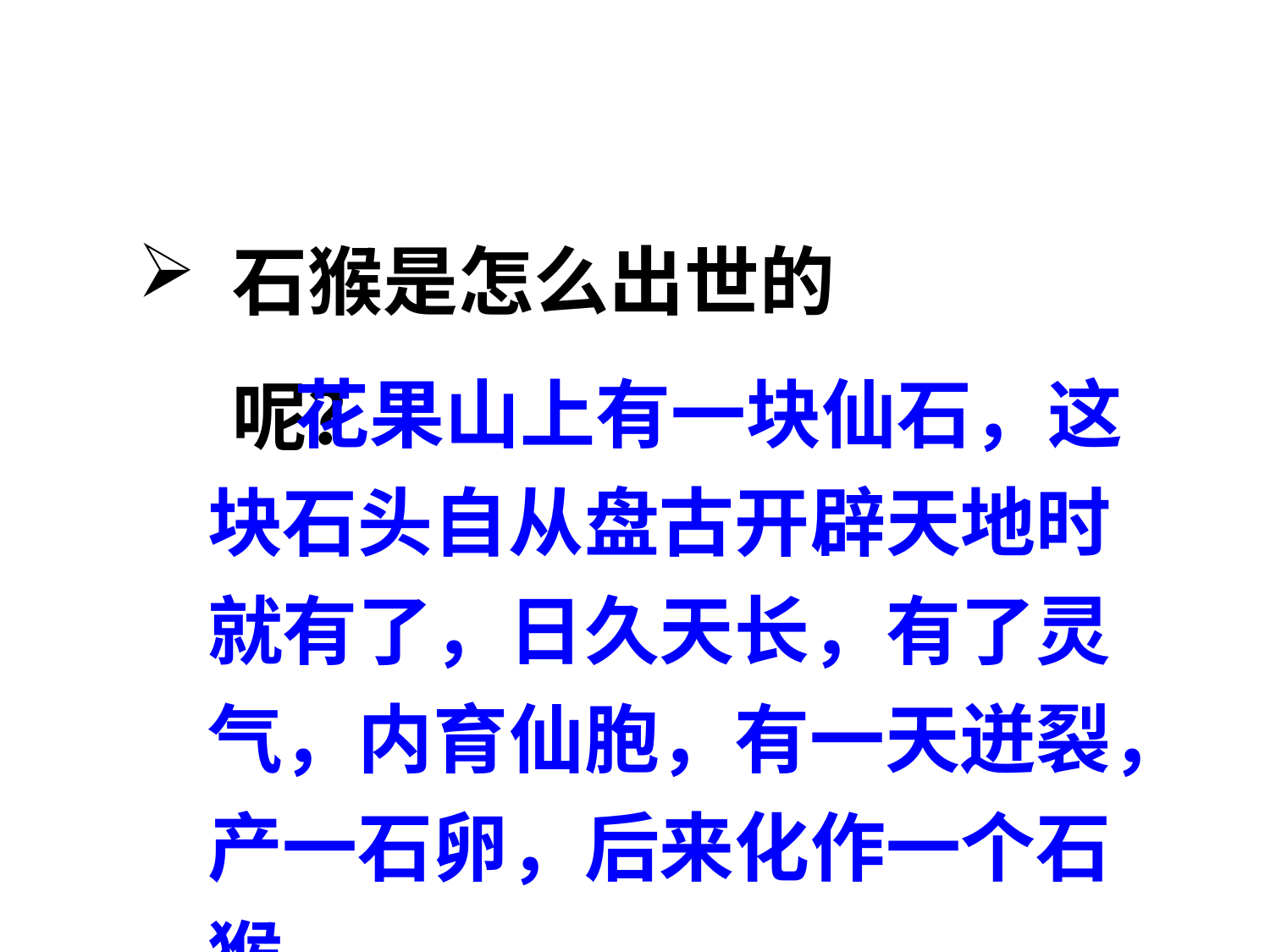

石猴是怎么出世的呢？
    花果山上有一块仙石，这块石头自从盘古开辟天地时就有了，日久天长，有了灵气，内育仙胞，有一天迸裂，产一石卵，后来化作一个石猴。